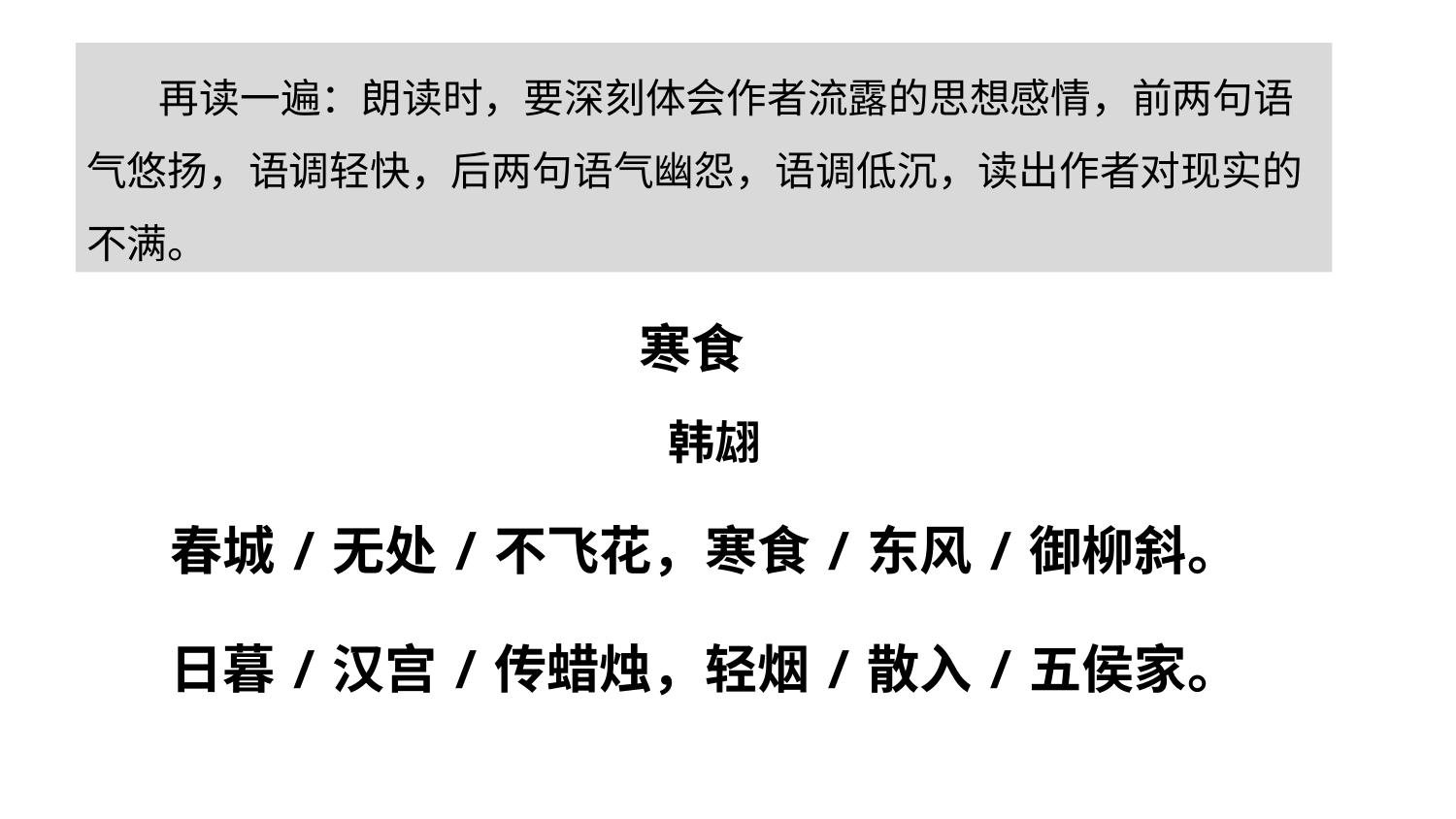

再读一遍：朗读时，要深刻体会作者流露的思想感情，前两句语气悠扬，语调轻快，后两句语气幽怨，语调低沉，读出作者对现实的不满。
寒食
韩翃
春城/无处/不飞花，寒食/东风/御柳斜。
日暮/汉宫/传蜡烛，轻烟/散入/五侯家。